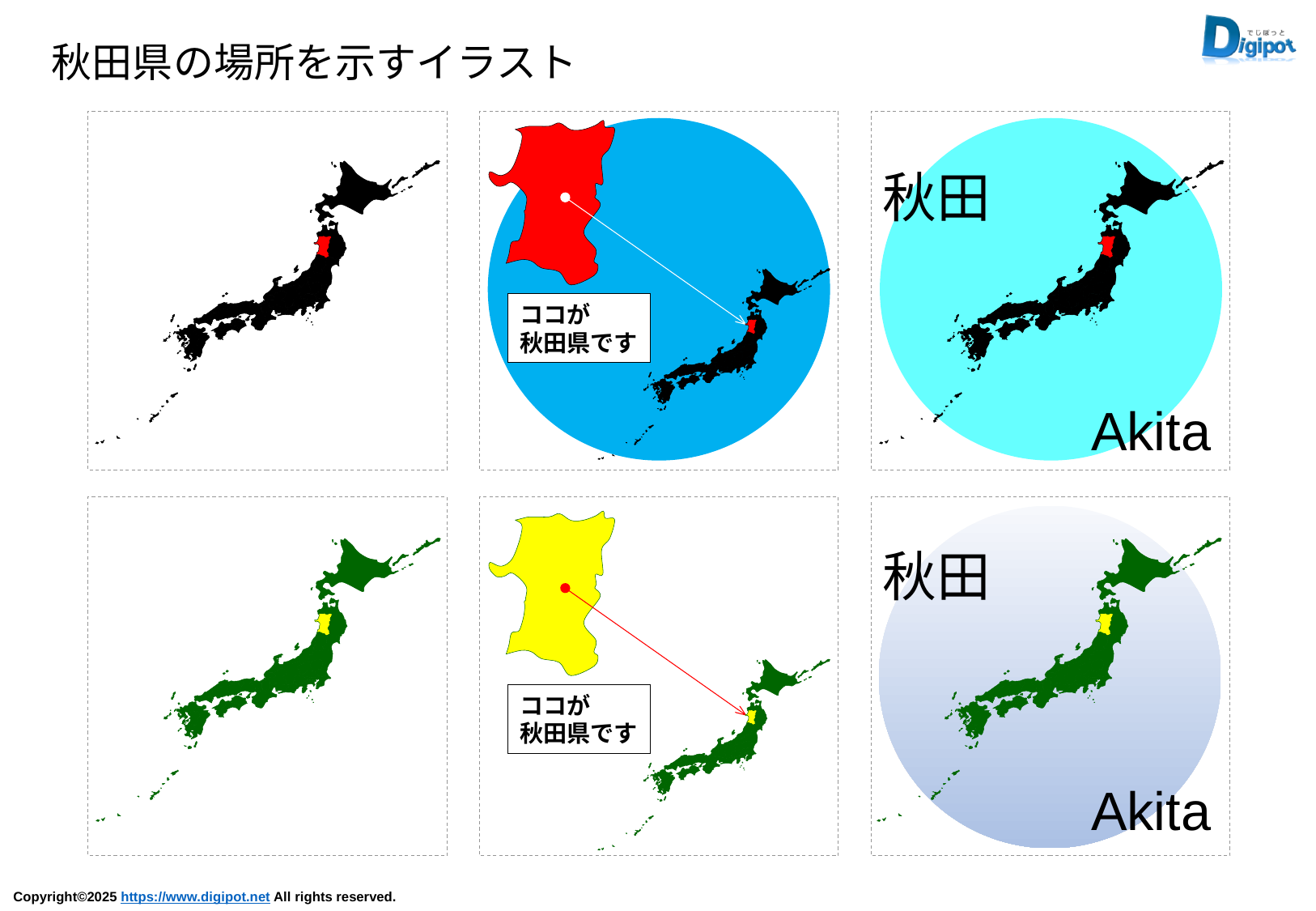

秋田県の場所を示すイラスト

ココが
秋田県です

秋田

Akita

秋田

Akita

ココが
秋田県です